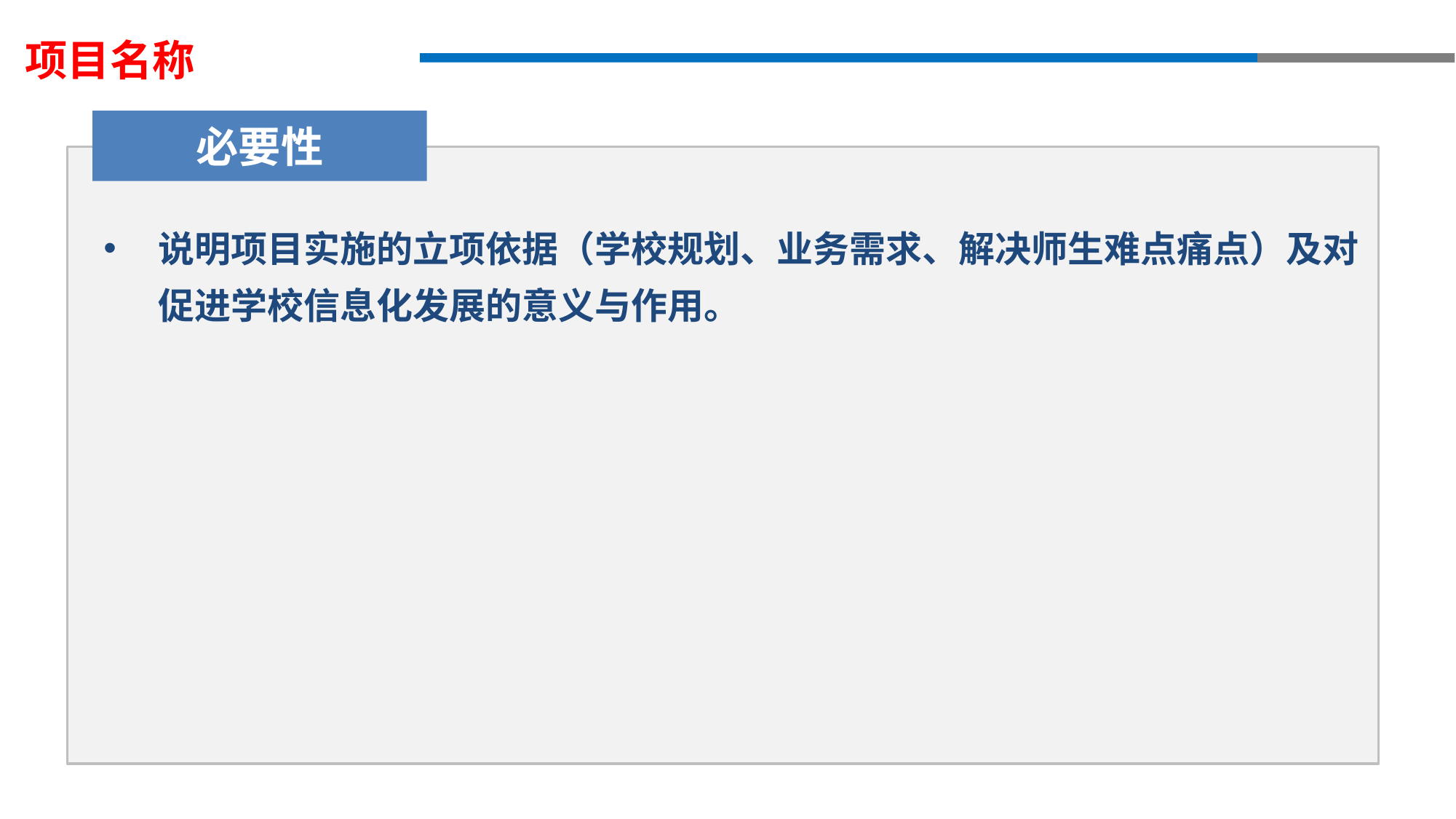

项目名称

必要性

说明项目实施的立项依据（学校规划、业务需求、解决师生难点痛点）及对促进学校信息化发展的意义与作用。